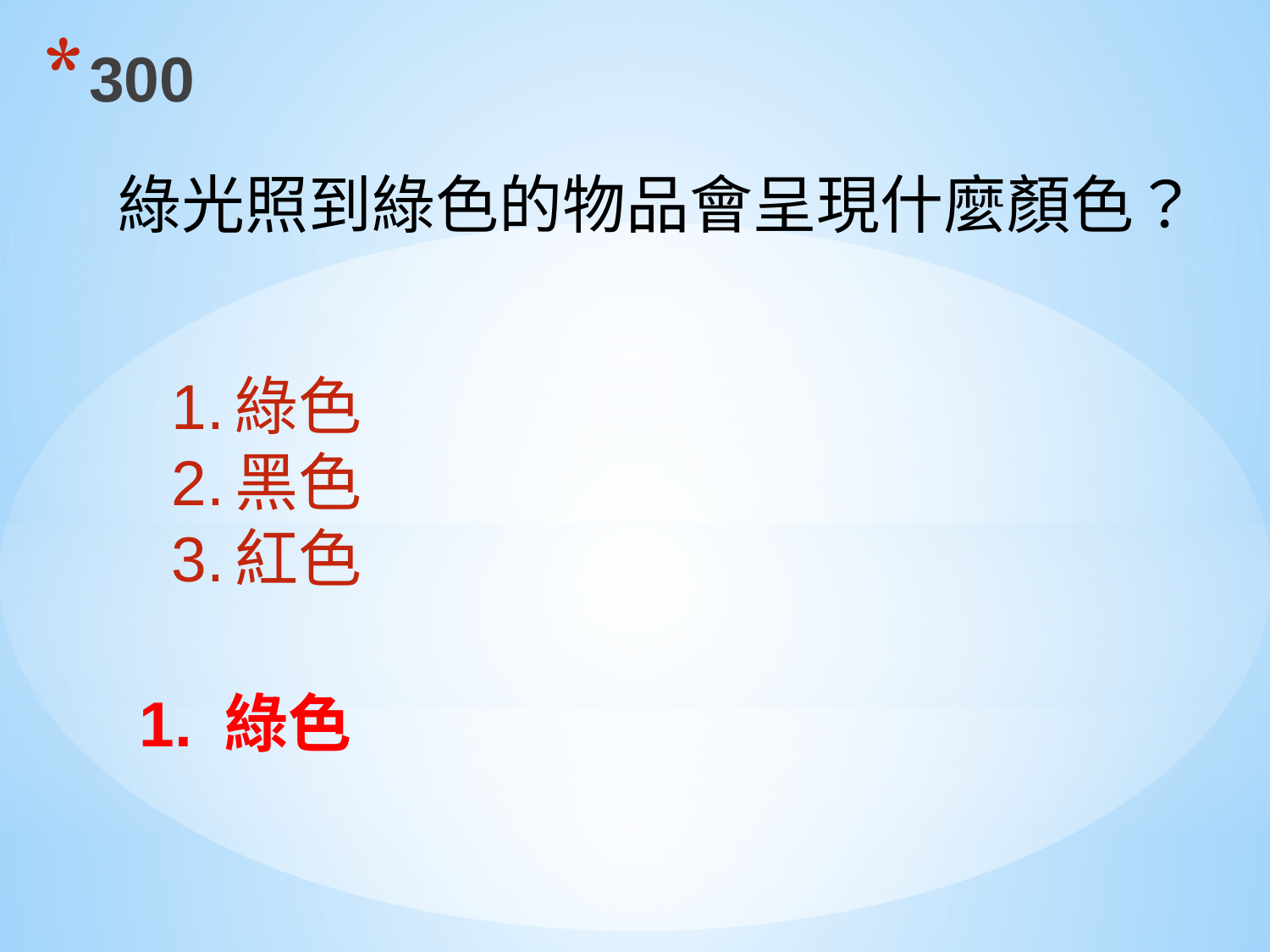

300
綠光照到綠色的物品會呈現什麼顏色？

綠色
黑色
紅色

1. 綠色